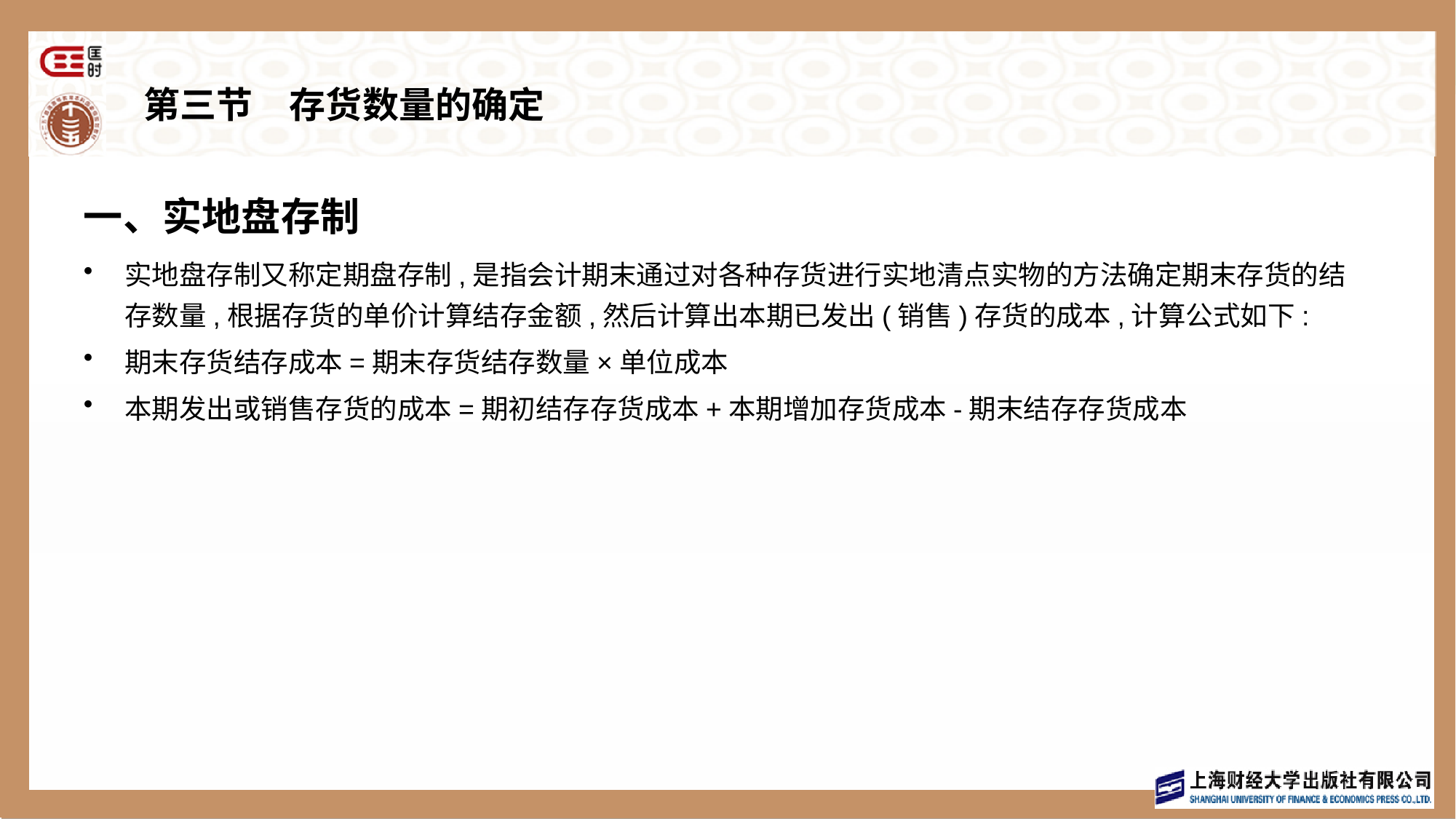

# 第三节　存货数量的确定
一、实地盘存制
实地盘存制又称定期盘存制,是指会计期末通过对各种存货进行实地清点实物的方法确定期末存货的结存数量,根据存货的单价计算结存金额,然后计算出本期已发出(销售)存货的成本,计算公式如下:
期末存货结存成本=期末存货结存数量×单位成本
本期发出或销售存货的成本=期初结存存货成本+本期增加存货成本-期末结存存货成本